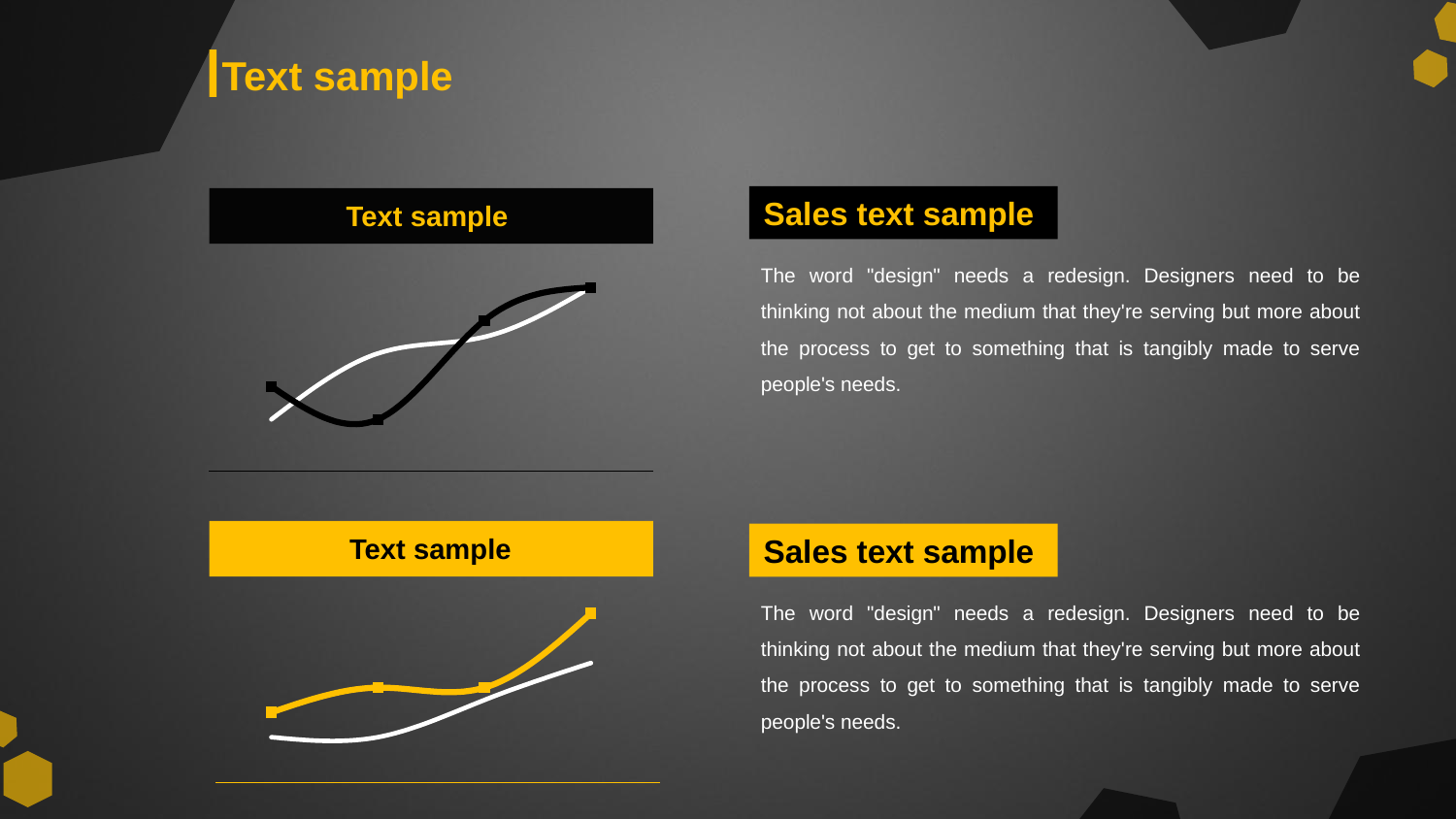

Text sample

Sales text sample

Text sample
The word "design" needs a redesign. Designers need to be thinking not about the medium that they're serving but more about the process to get to something that is tangibly made to serve people's needs.

### Chart

| Category | 系列 1 | 系列 2 |
|---|---|---|
| 类别 1 | 1.0 | 2.0 |
| 类别 2 | 3.0 | 1.0 |
| 类别 3 | 3.5 | 4.0 |
| 类别 4 | 5.0 | 5.0 |
Text sample
Sales text sample
The word "design" needs a redesign. Designers need to be thinking not about the medium that they're serving but more about the process to get to something that is tangibly made to serve people's needs.

### Chart

| Category | 系列 1 | 系列 2 |
|---|---|---|
| 类别 1 | 2.0 | 3.0 |
| 类别 2 | 2.0 | 4.0 |
| 类别 3 | 3.5 | 4.0 |
| 类别 4 | 5.0 | 7.0 |